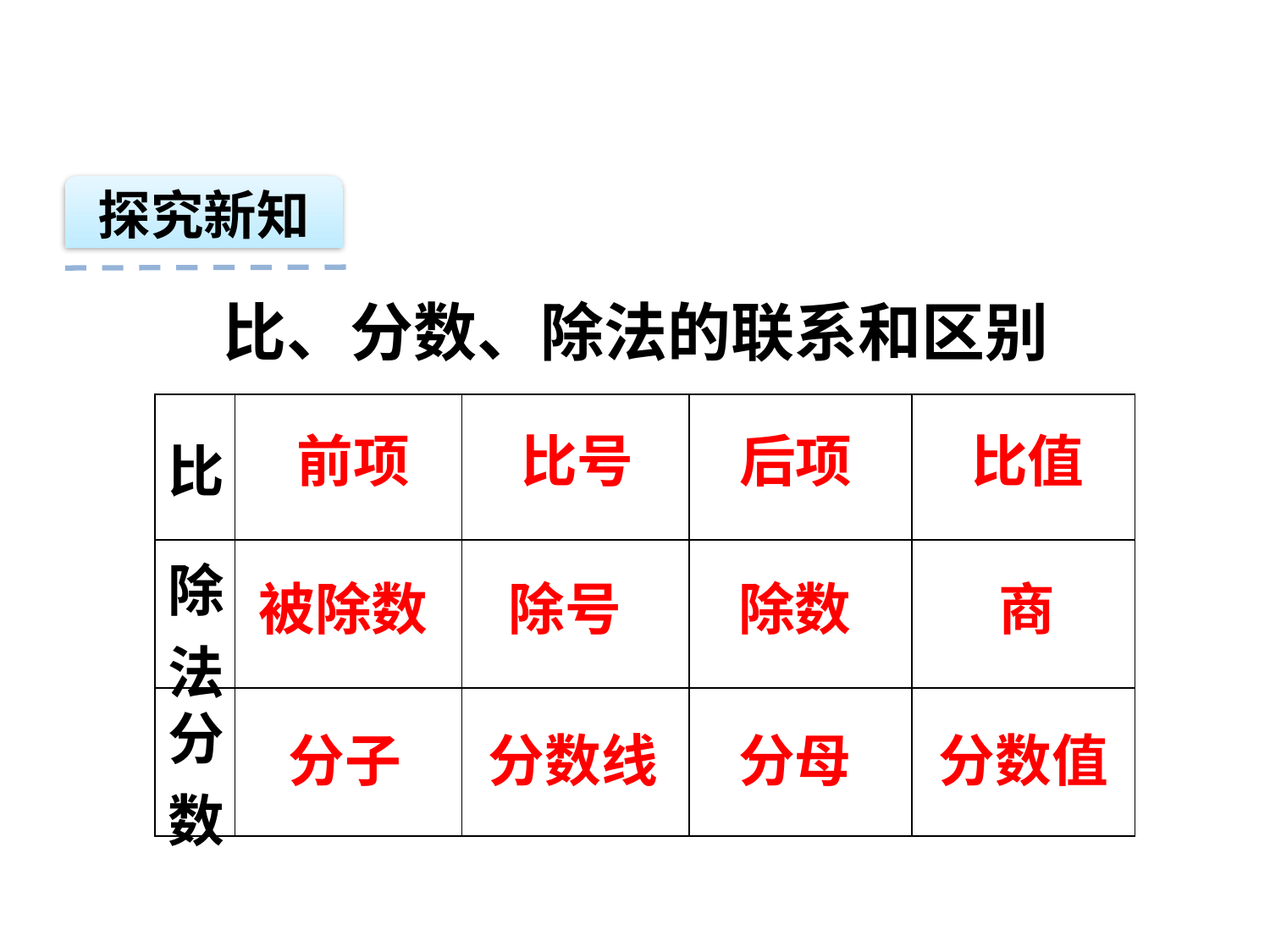

探究新知
比、分数、除法的联系和区别
| 比 |  |  |  |  |
| --- | --- | --- | --- | --- |
| 除 法 |  |  |  |  |
| 分 数 |  |  |  |  |
前项
比号
后项
比值
被除数
除号
除数
商
分子
分数线
分母
分数值